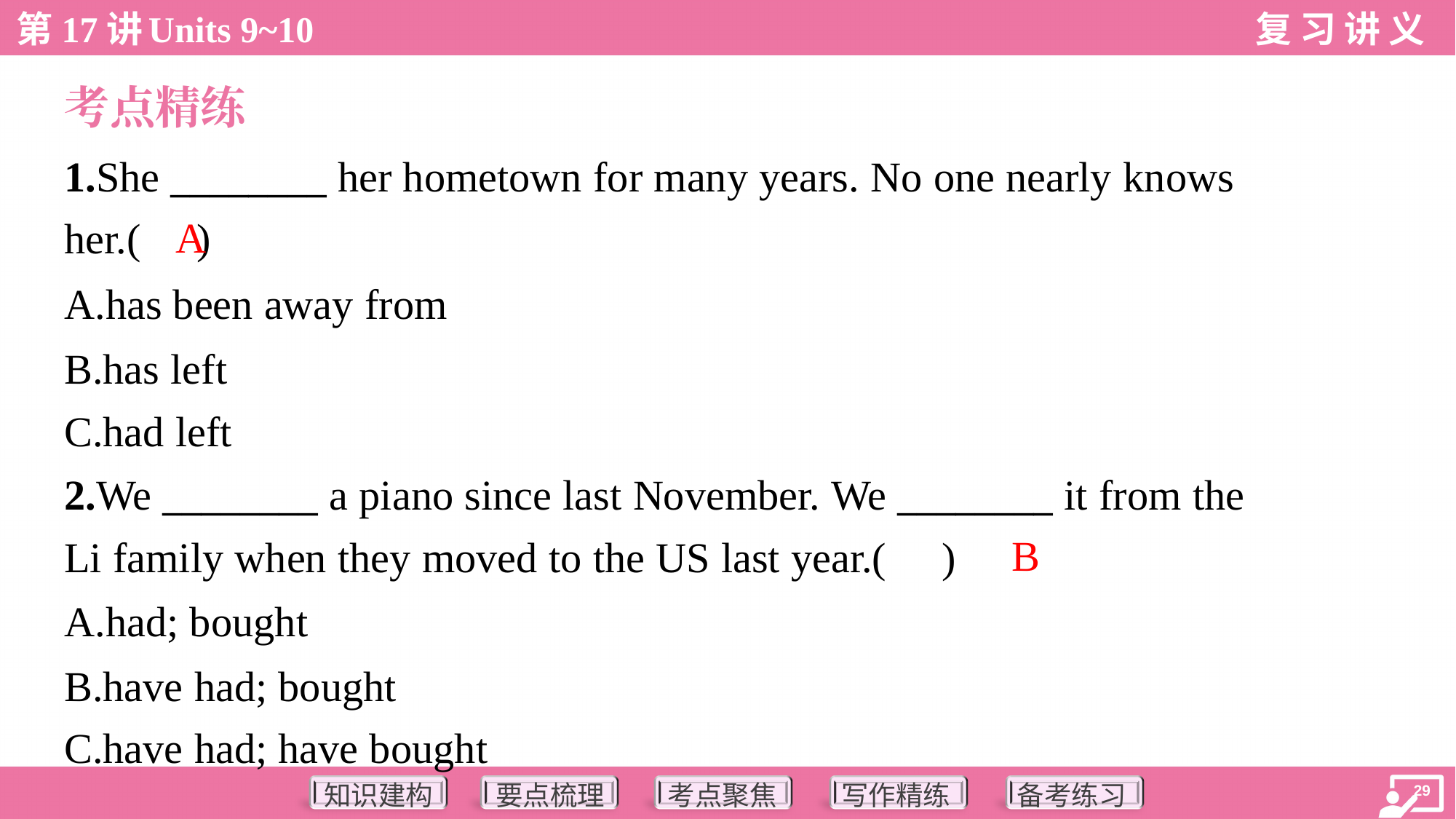

考点精练
1.She ________ her hometown for many years. No one nearly knows
her.(     )
A
A.has been away from
B.has left
C.had left
2.We ________ a piano since last November. We ________ it from the
Li family when they moved to the US last year.(     )
B
A.had; bought
B.have had; bought
C.have had; have bought